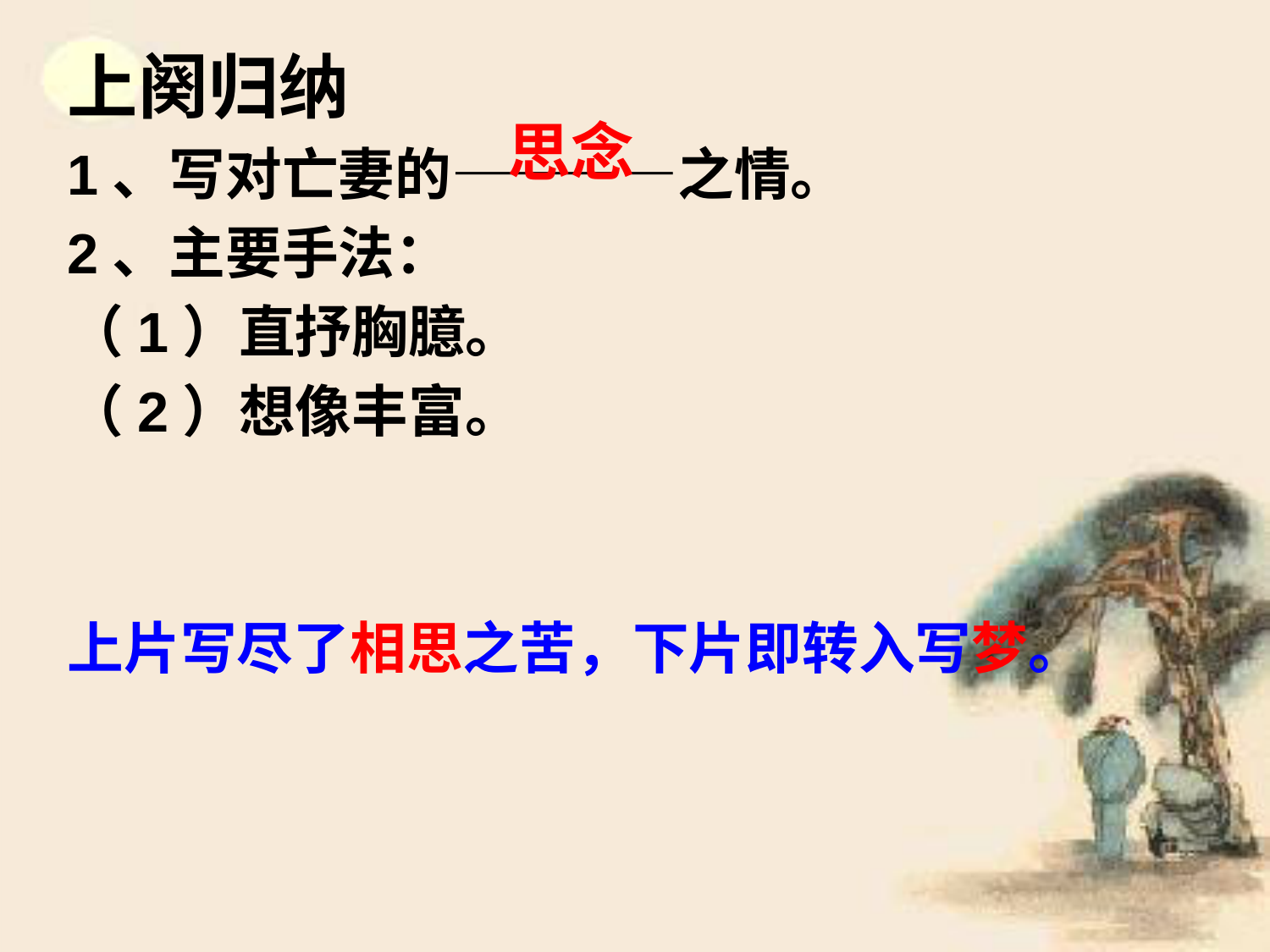

上阕归纳
1、写对亡妻的————之情。
2、主要手法：
（1）直抒胸臆。
（2）想像丰富。
思念
上片写尽了相思之苦，下片即转入写梦。